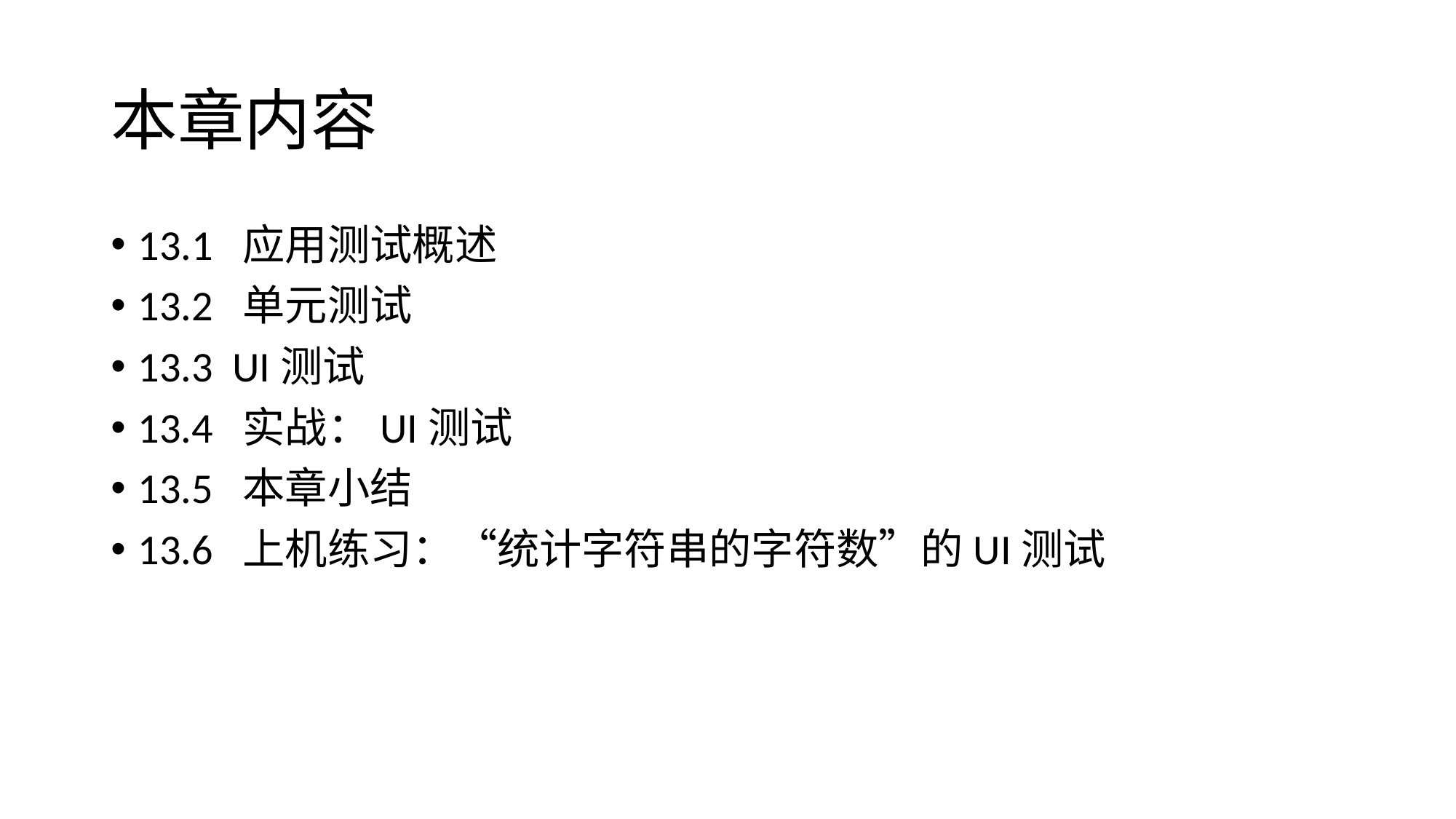

# 本章内容
13.1  应用测试概述
13.2  单元测试
13.3  UI测试
13.4  实战：UI测试
13.5  本章小结
13.6  上机练习：“统计字符串的字符数”的UI测试